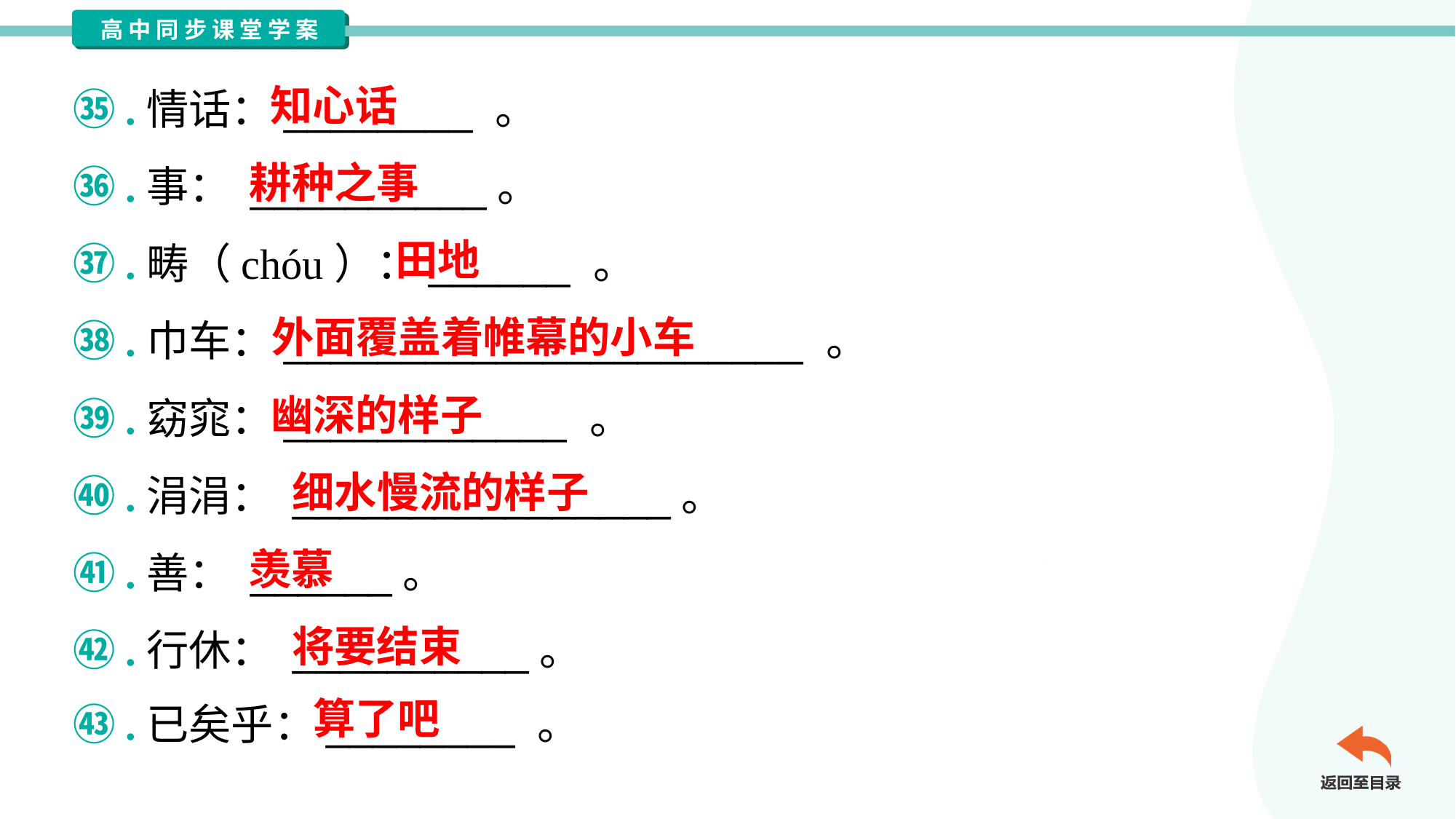

知心话
㉟.情话：________ 。
㊱.事： __________。
㊲.畴（chóu）：______ 。
㊳.巾车：______________________ 。
㊴.窈窕：____________ 。
㊵.涓涓： ________________。
㊶.善： ______。
㊷.行休： __________。
㊸.已矣乎：________ 。
耕种之事
田地
外面覆盖着帷幕的小车
幽深的样子
细水慢流的样子
羡慕
将要结束
算了吧